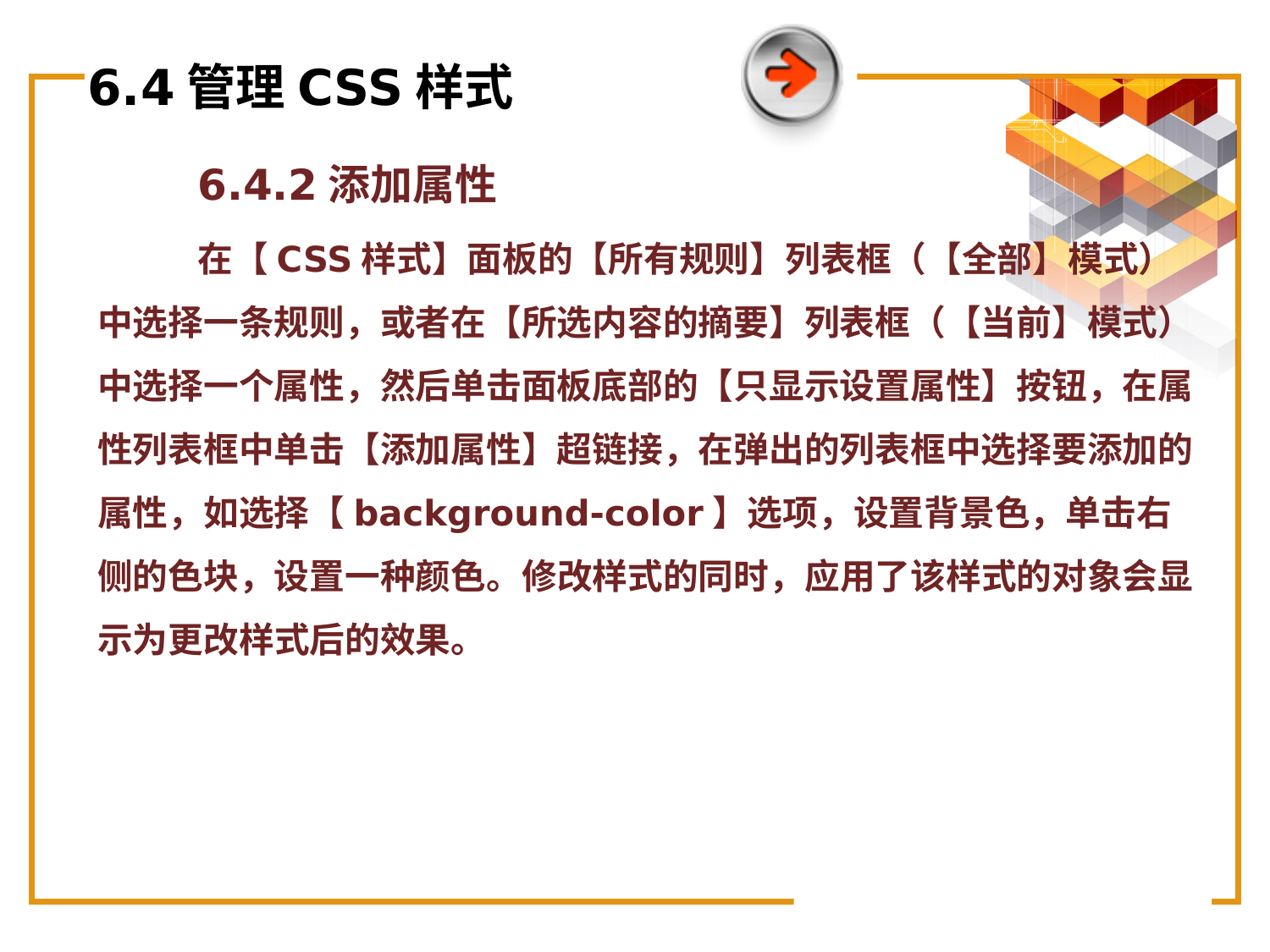

# 6.4管理CSS样式
6.4.2添加属性
在【CSS样式】面板的【所有规则】列表框（【全部】模式）中选择一条规则，或者在【所选内容的摘要】列表框（【当前】模式）中选择一个属性，然后单击面板底部的【只显示设置属性】按钮，在属性列表框中单击【添加属性】超链接，在弹出的列表框中选择要添加的属性，如选择【background-color】选项，设置背景色，单击右侧的色块，设置一种颜色。修改样式的同时，应用了该样式的对象会显示为更改样式后的效果。